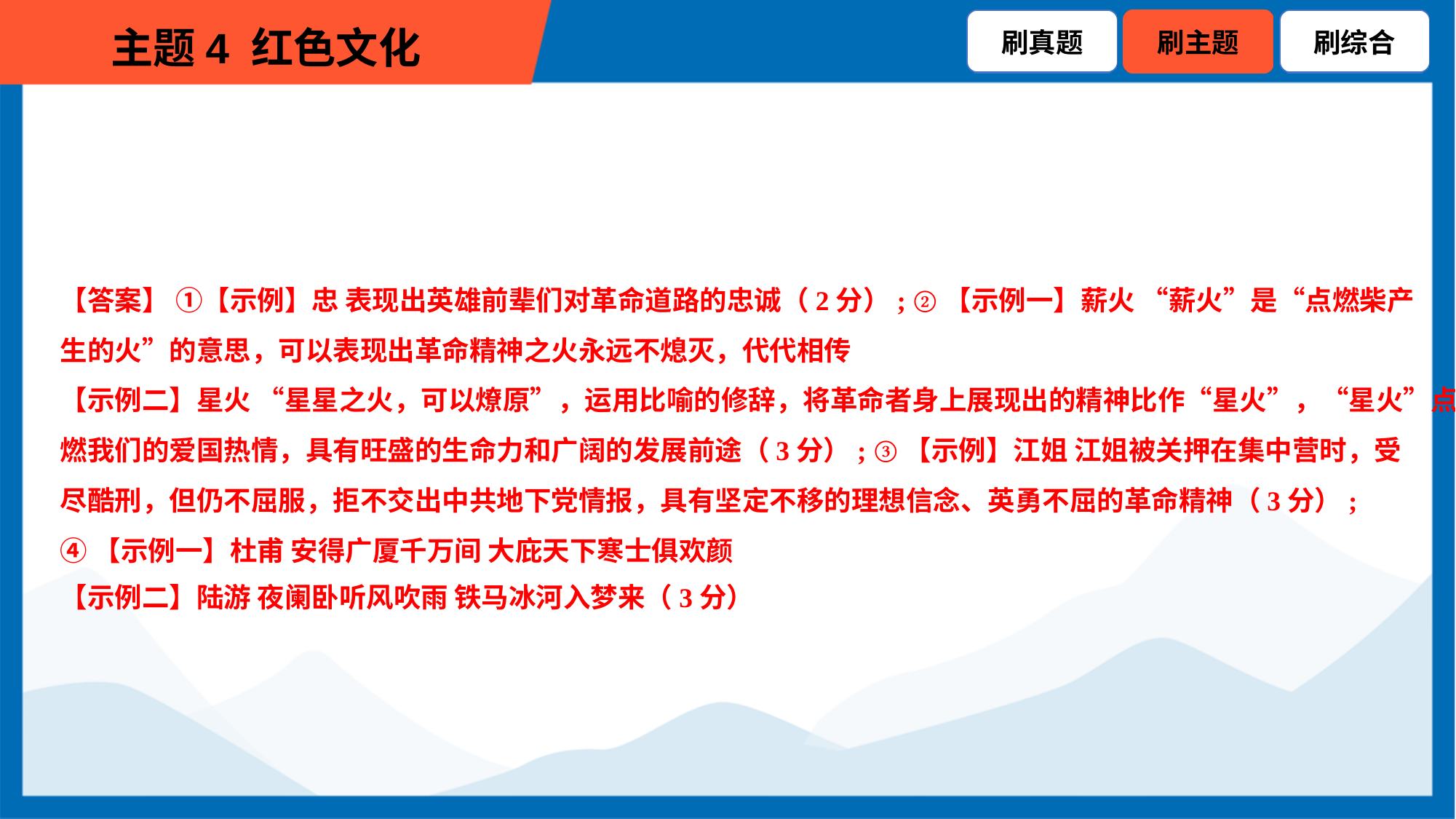

【答案】 ①【示例】忠 表现出英雄前辈们对革命道路的忠诚（2分）; ②【示例一】薪火 “薪火”是“点燃柴产
生的火”的意思，可以表现出革命精神之火永远不熄灭，代代相传
【示例二】星火 “星星之火，可以燎原”，运用比喻的修辞，将革命者身上展现出的精神比作“星火”，“星火”点
燃我们的爱国热情，具有旺盛的生命力和广阔的发展前途（3分）; ③【示例】江姐 江姐被关押在集中营时，受
尽酷刑，但仍不屈服，拒不交出中共地下党情报，具有坚定不移的理想信念、英勇不屈的革命精神（3分）;
④【示例一】杜甫 安得广厦千万间 大庇天下寒士俱欢颜
【示例二】陆游 夜阑卧听风吹雨 铁马冰河入梦来（3分）